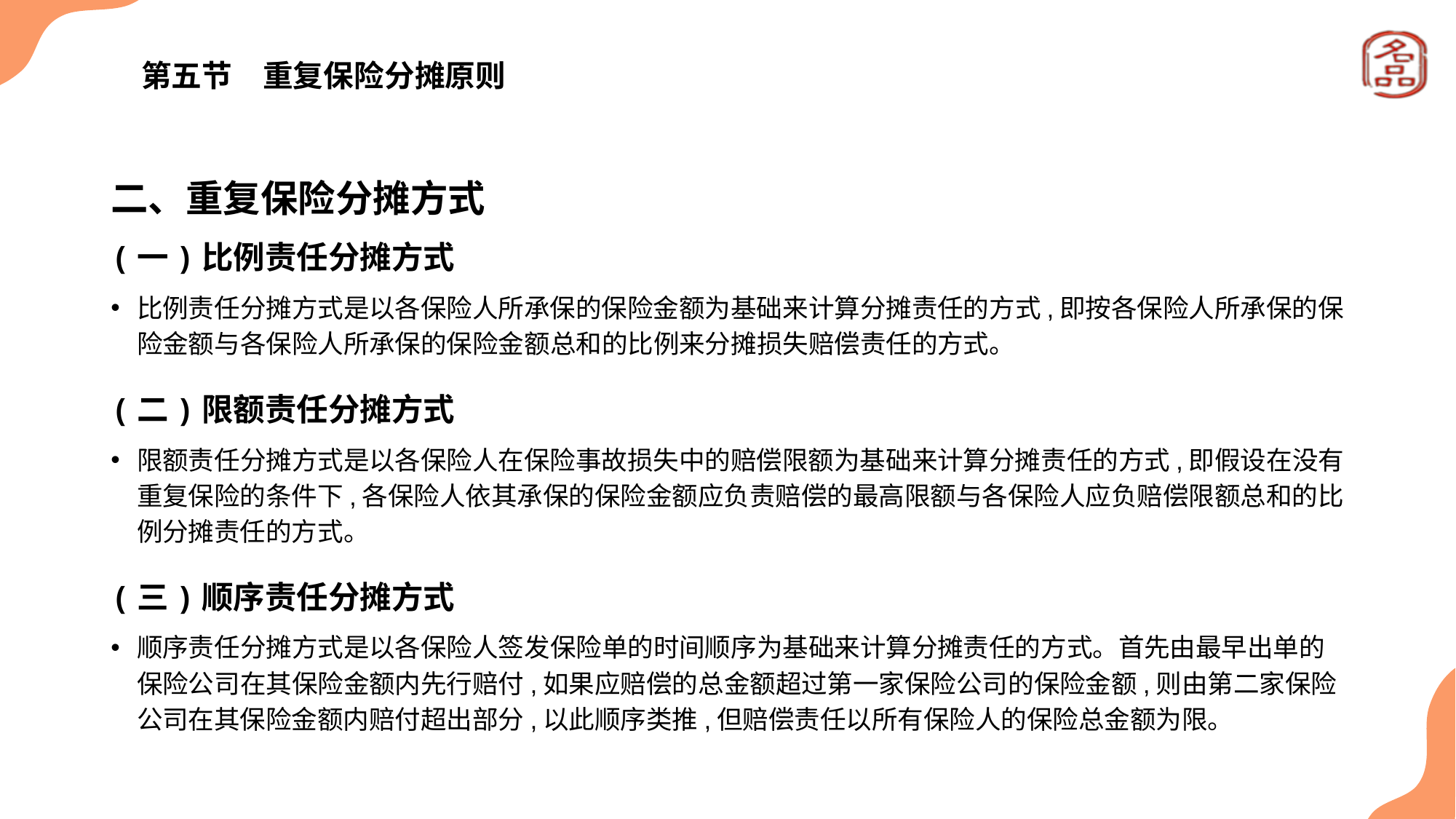

# 第五节　重复保险分摊原则
二、重复保险分摊方式
(一)比例责任分摊方式
比例责任分摊方式是以各保险人所承保的保险金额为基础来计算分摊责任的方式,即按各保险人所承保的保险金额与各保险人所承保的保险金额总和的比例来分摊损失赔偿责任的方式。
(二)限额责任分摊方式
限额责任分摊方式是以各保险人在保险事故损失中的赔偿限额为基础来计算分摊责任的方式,即假设在没有重复保险的条件下,各保险人依其承保的保险金额应负责赔偿的最高限额与各保险人应负赔偿限额总和的比例分摊责任的方式。
(三)顺序责任分摊方式
顺序责任分摊方式是以各保险人签发保险单的时间顺序为基础来计算分摊责任的方式。首先由最早出单的保险公司在其保险金额内先行赔付,如果应赔偿的总金额超过第一家保险公司的保险金额,则由第二家保险公司在其保险金额内赔付超出部分,以此顺序类推,但赔偿责任以所有保险人的保险总金额为限。